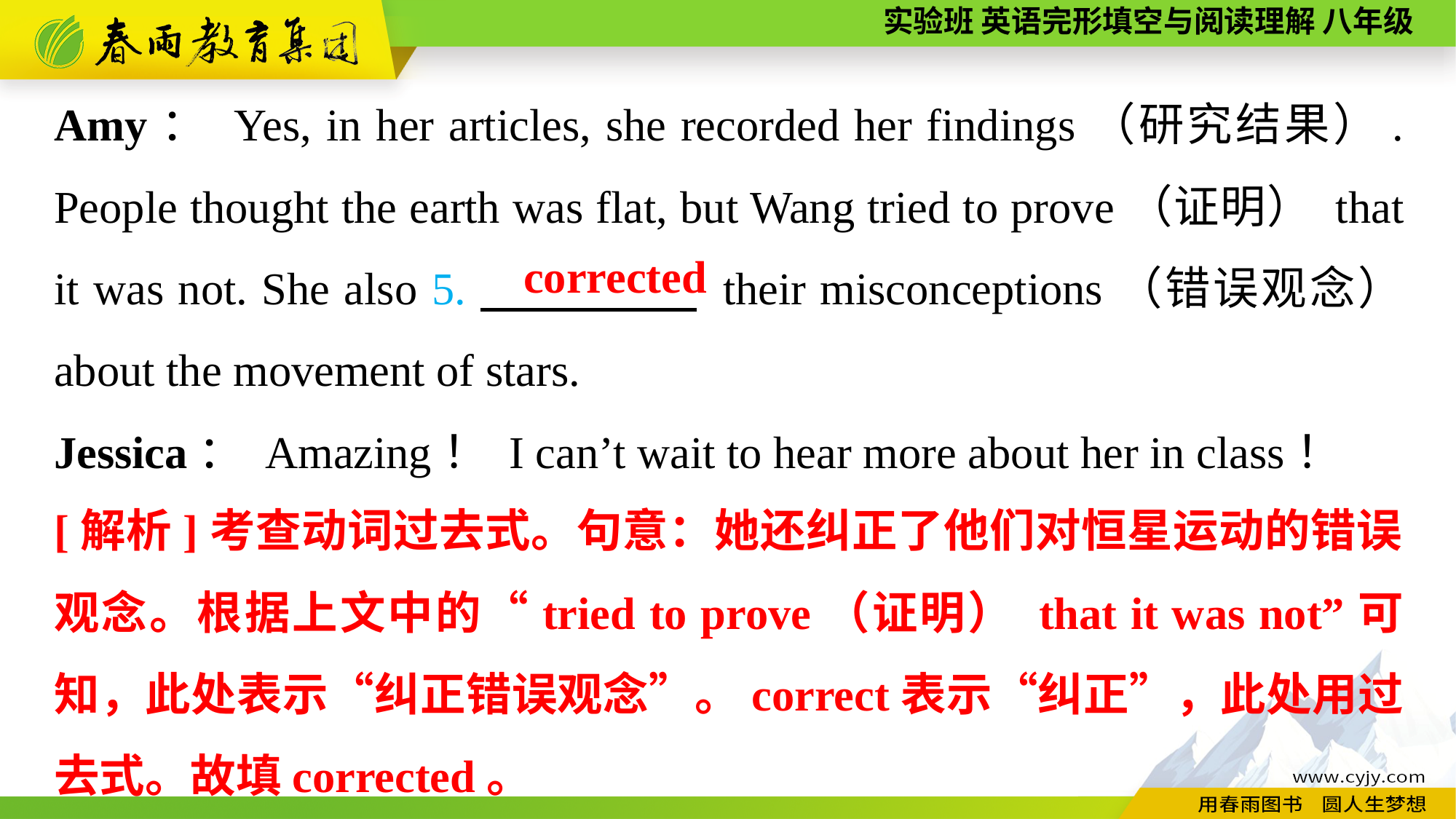

Amy： Yes, in her articles, she recorded her findings（研究结果）. People thought the earth was flat, but Wang tried to prove（证明） that it was not. She also 5.　　  　　 their misconceptions（错误观念） about the movement of stars.
Jessica： Amazing！ I can’t wait to hear more about her in class！
corrected
[解析]考查动词过去式。句意：她还纠正了他们对恒星运动的错误观念。根据上文中的“tried to prove（证明） that it was not”可知，此处表示“纠正错误观念”。correct表示“纠正”，此处用过去式。故填corrected。